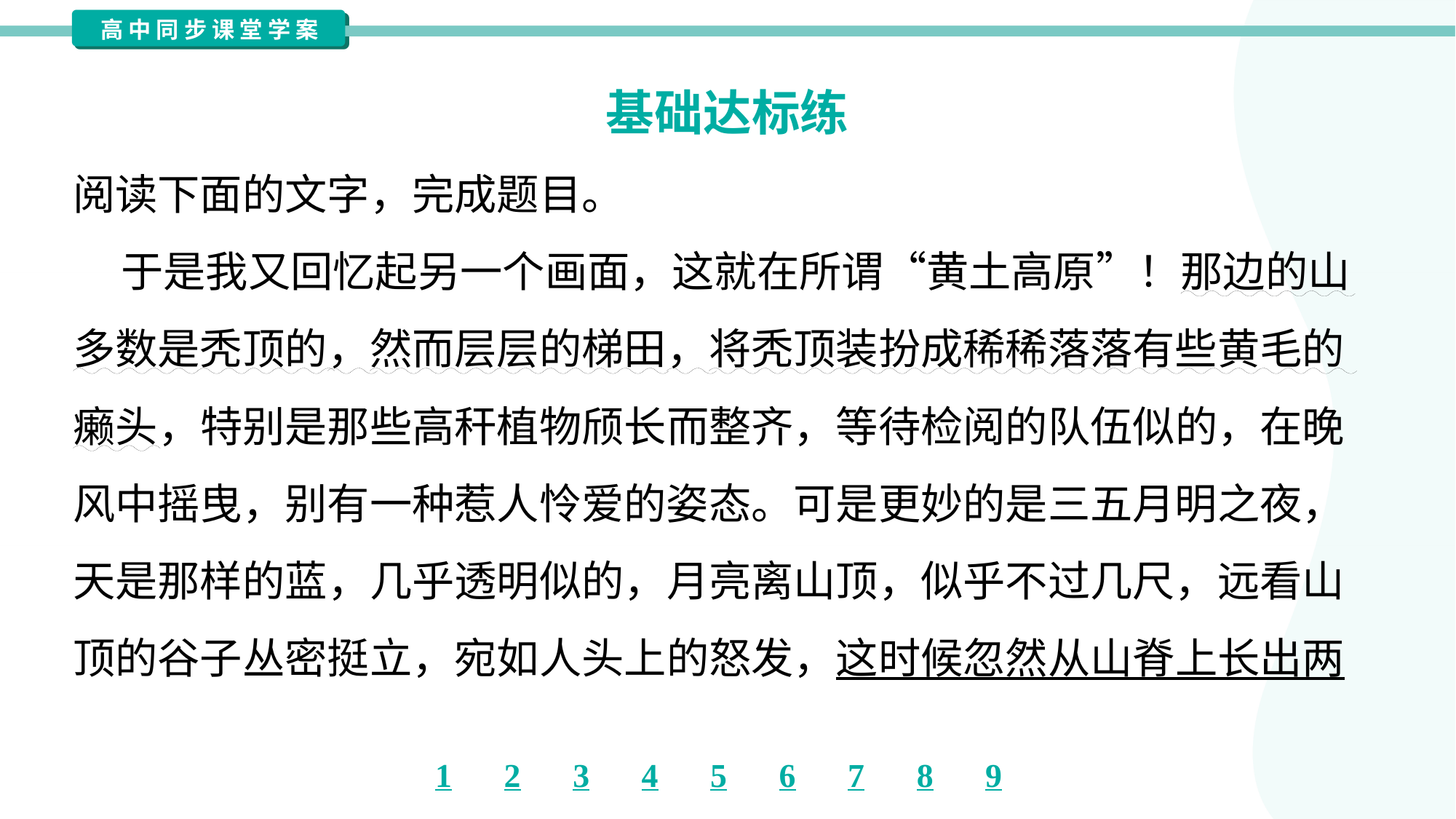

基础达标练
阅读下面的文字，完成题目。
    于是我又回忆起另一个画面，这就在所谓“黄土高原”！那边的山
多数是秃顶的，然而层层的梯田，将秃顶装扮成稀稀落落有些黄毛的
癞头，特别是那些高秆植物颀长而整齐，等待检阅的队伍似的，在晚
风中摇曳，别有一种惹人怜爱的姿态。可是更妙的是三五月明之夜，
天是那样的蓝，几乎透明似的，月亮离山顶，似乎不过几尺，远看山
顶的谷子丛密挺立，宛如人头上的怒发，这时候忽然从山脊上长出两